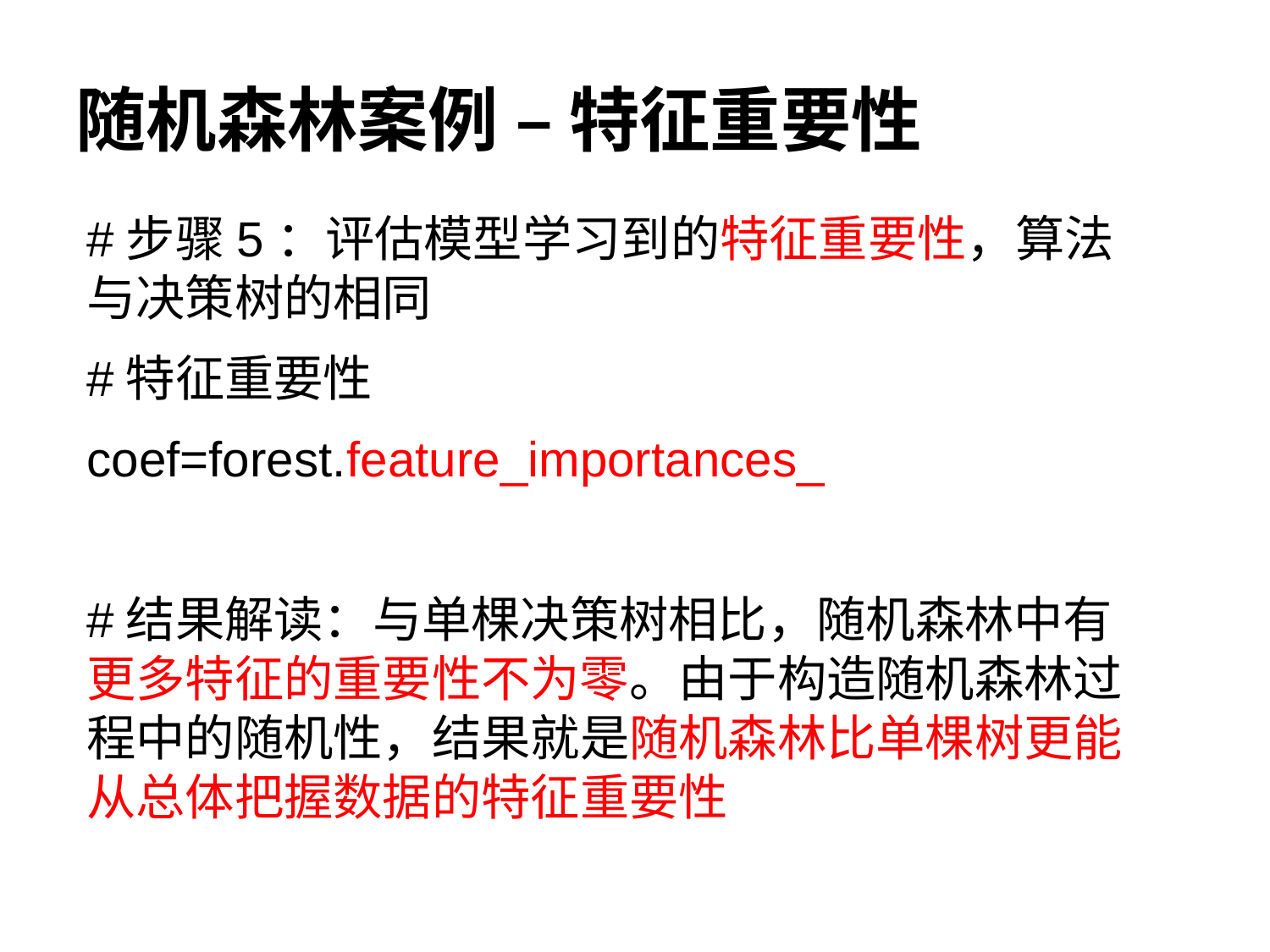

# 随机森林案例 – 特征重要性
#步骤5：评估模型学习到的特征重要性，算法与决策树的相同
#特征重要性
coef=forest.feature_importances_

#结果解读：与单棵决策树相比，随机森林中有更多特征的重要性不为零。由于构造随机森林过程中的随机性，结果就是随机森林比单棵树更能从总体把握数据的特征重要性